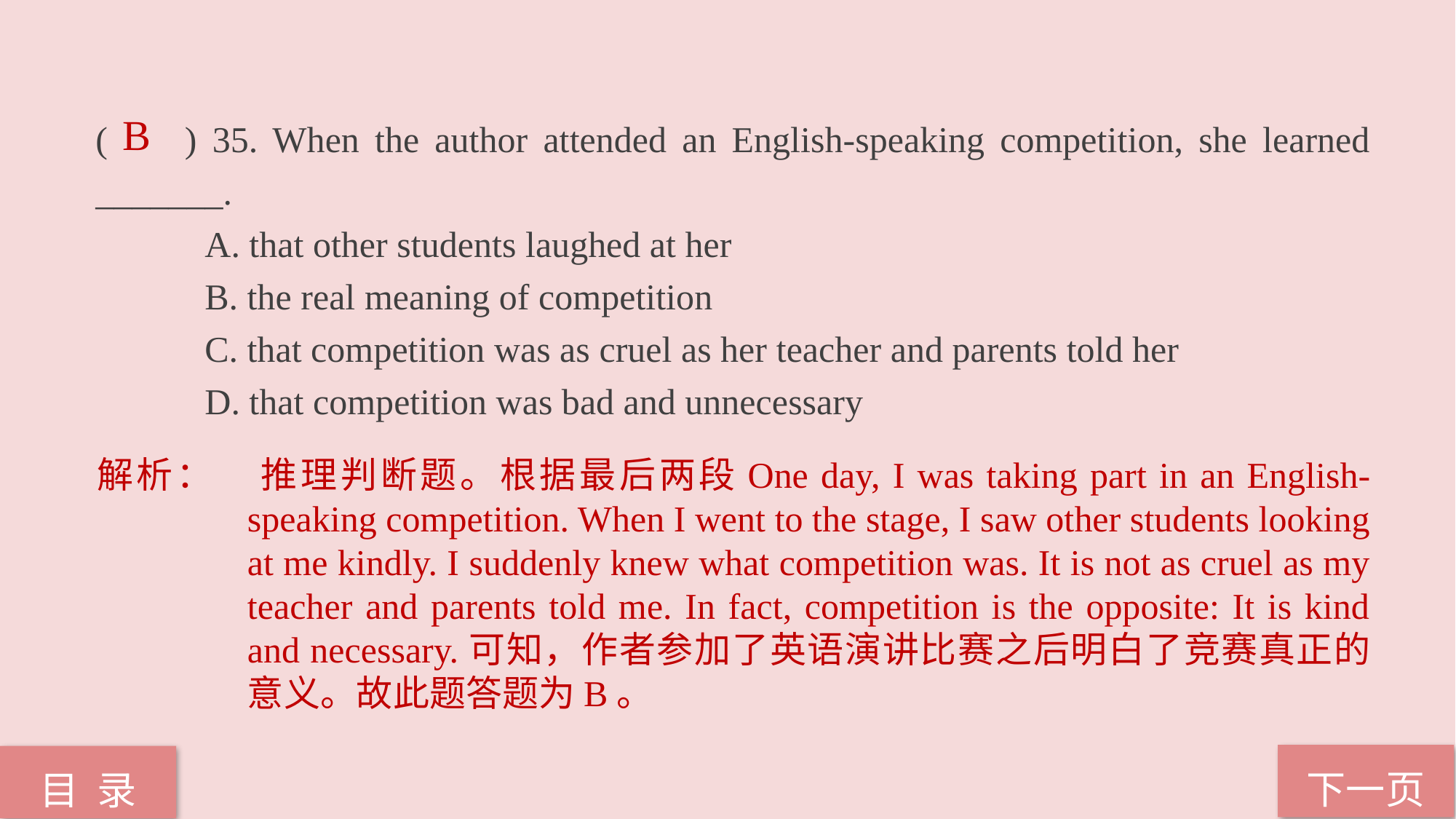

(     ) 35. When the author attended an English-speaking competition, she learned _______.
            A. that other students laughed at her
            B. the real meaning of competition
            C. that competition was as cruel as her teacher and parents told her
            D. that competition was bad and unnecessary
B
解析：	推理判断题。根据最后两段One day, I was taking part in an English-speaking competition. When I went to the stage, I saw other students looking at me kindly. I suddenly knew what competition was. It is not as cruel as my teacher and parents told me. In fact, competition is the opposite: It is kind and necessary.可知，作者参加了英语演讲比赛之后明白了竞赛真正的意义。故此题答题为B。